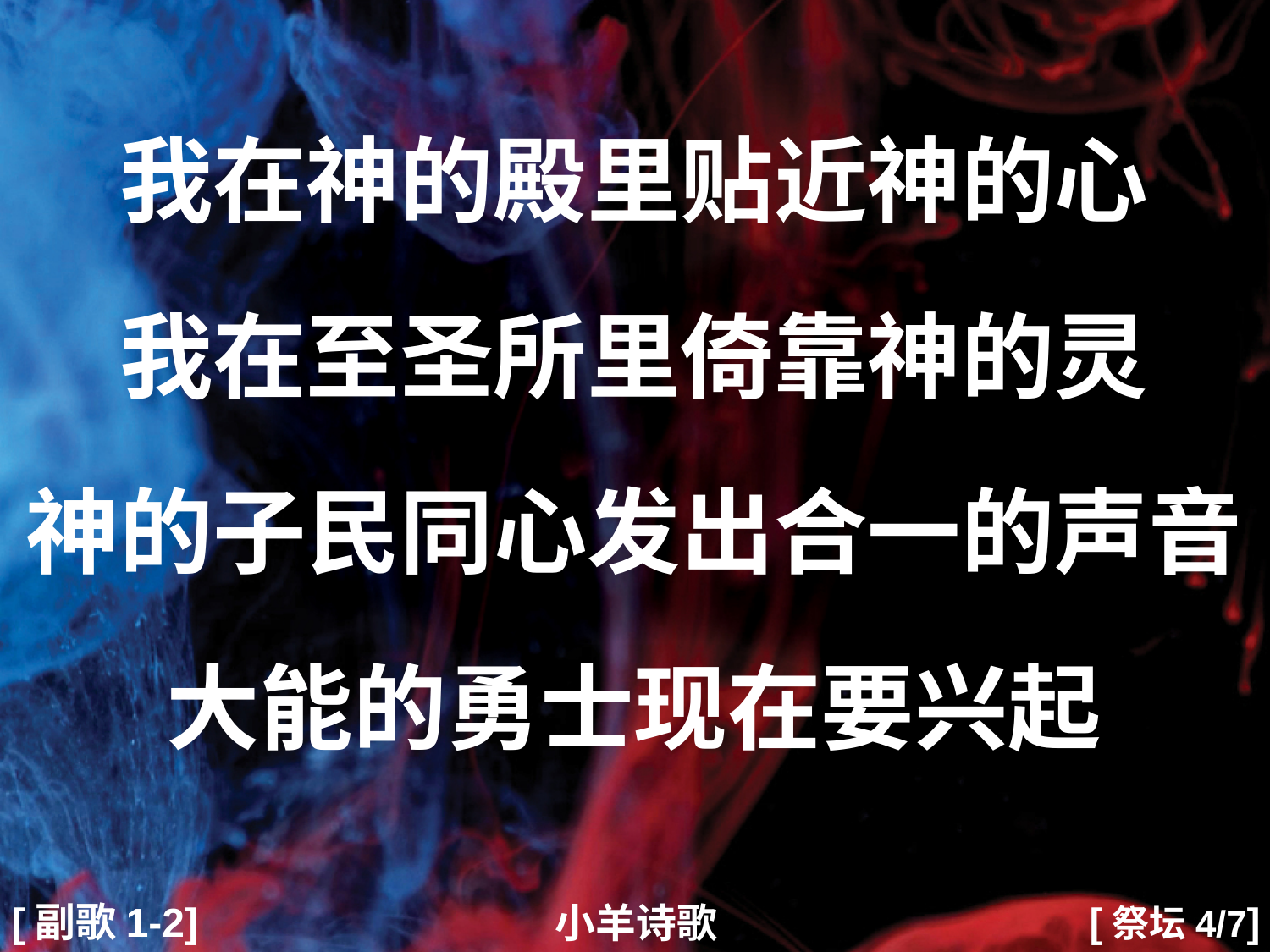

我在神的殿里贴近神的心

我在至圣所里倚靠神的灵

神的子民同心发出合一的声音

大能的勇士现在要兴起
#

[副歌1-2]
[祭坛4/7]
小羊诗歌